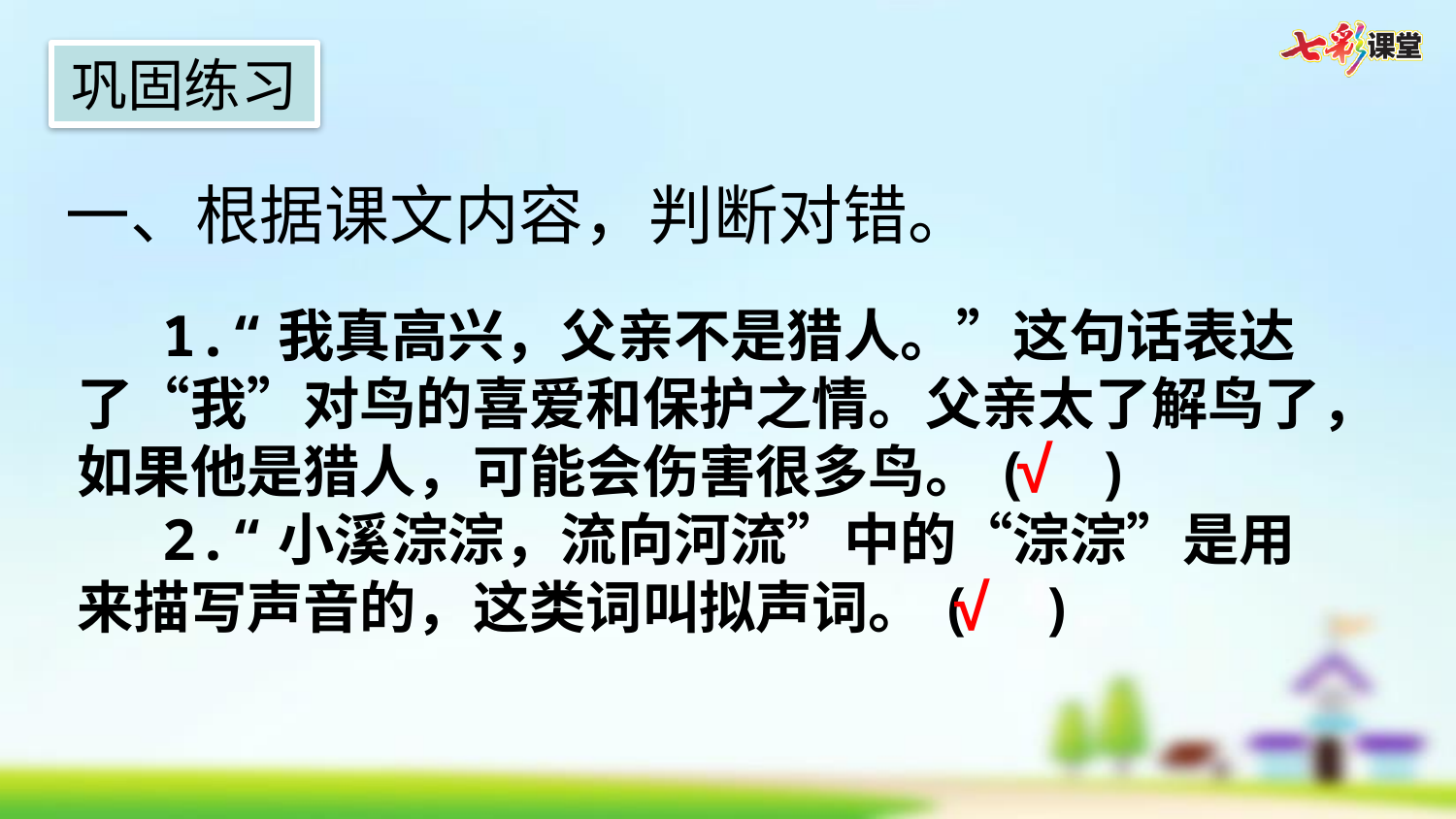

巩固练习
一、根据课文内容，判断对错。
1.“我真高兴，父亲不是猎人。”这句话表达了“我”对鸟的喜爱和保护之情。父亲太了解鸟了，如果他是猎人，可能会伤害很多鸟。(  )
2.“小溪淙淙，流向河流”中的“淙淙”是用来描写声音的，这类词叫拟声词。(  )
√
√